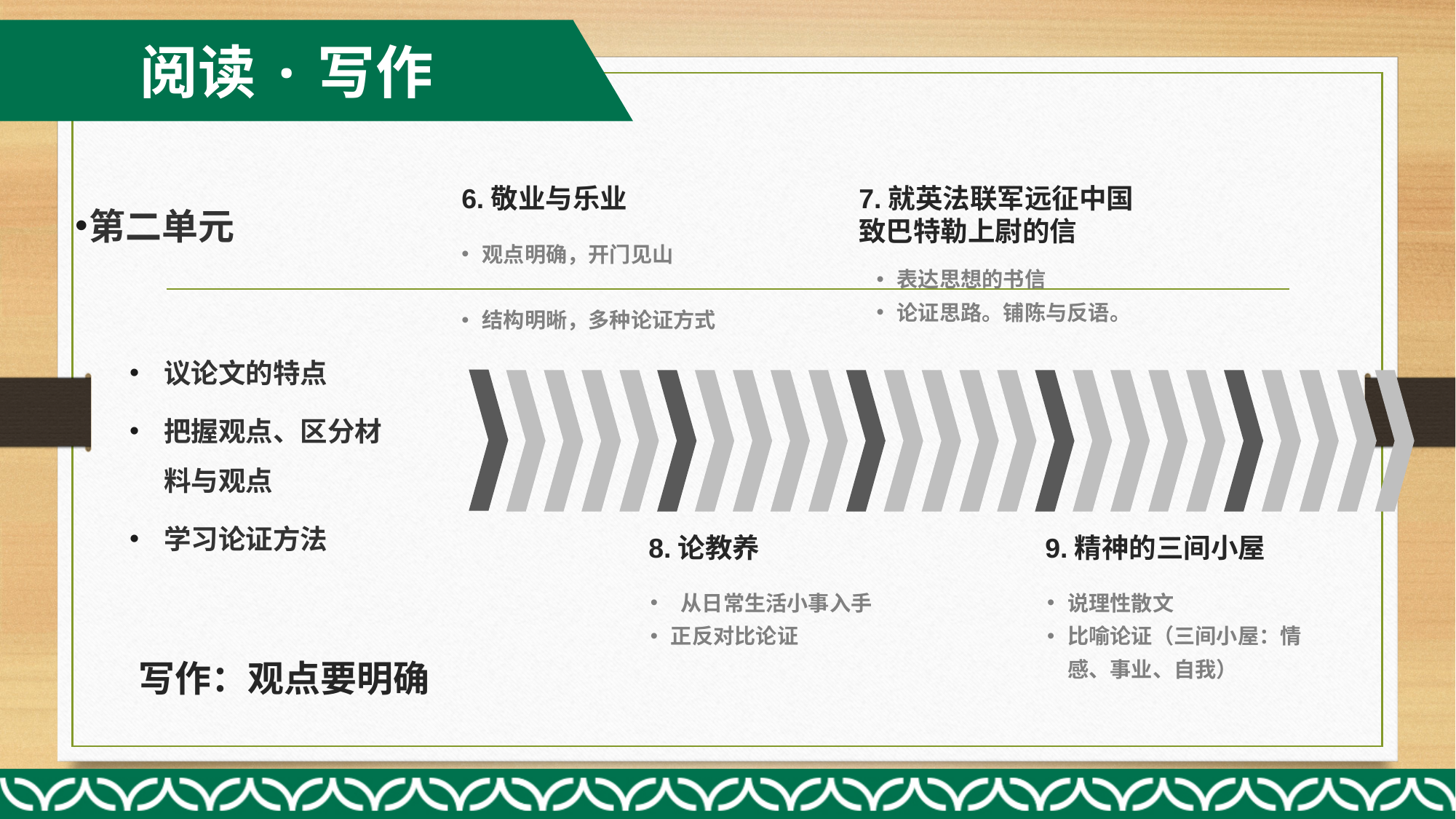

阅读·写作

第二单元

议论文的特点
把握观点、区分材料与观点
学习论证方法

6.敬业与乐业
7.就英法联军远征中国
致巴特勒上尉的信
观点明确，开门见山

结构明晰，多种论证方式

表达思想的书信
论证思路。铺陈与反语。

8.论教养
9.精神的三间小屋
 从日常生活小事入手
正反对比论证
说理性散文
比喻论证（三间小屋：情感、事业、自我）

写作：观点要明确